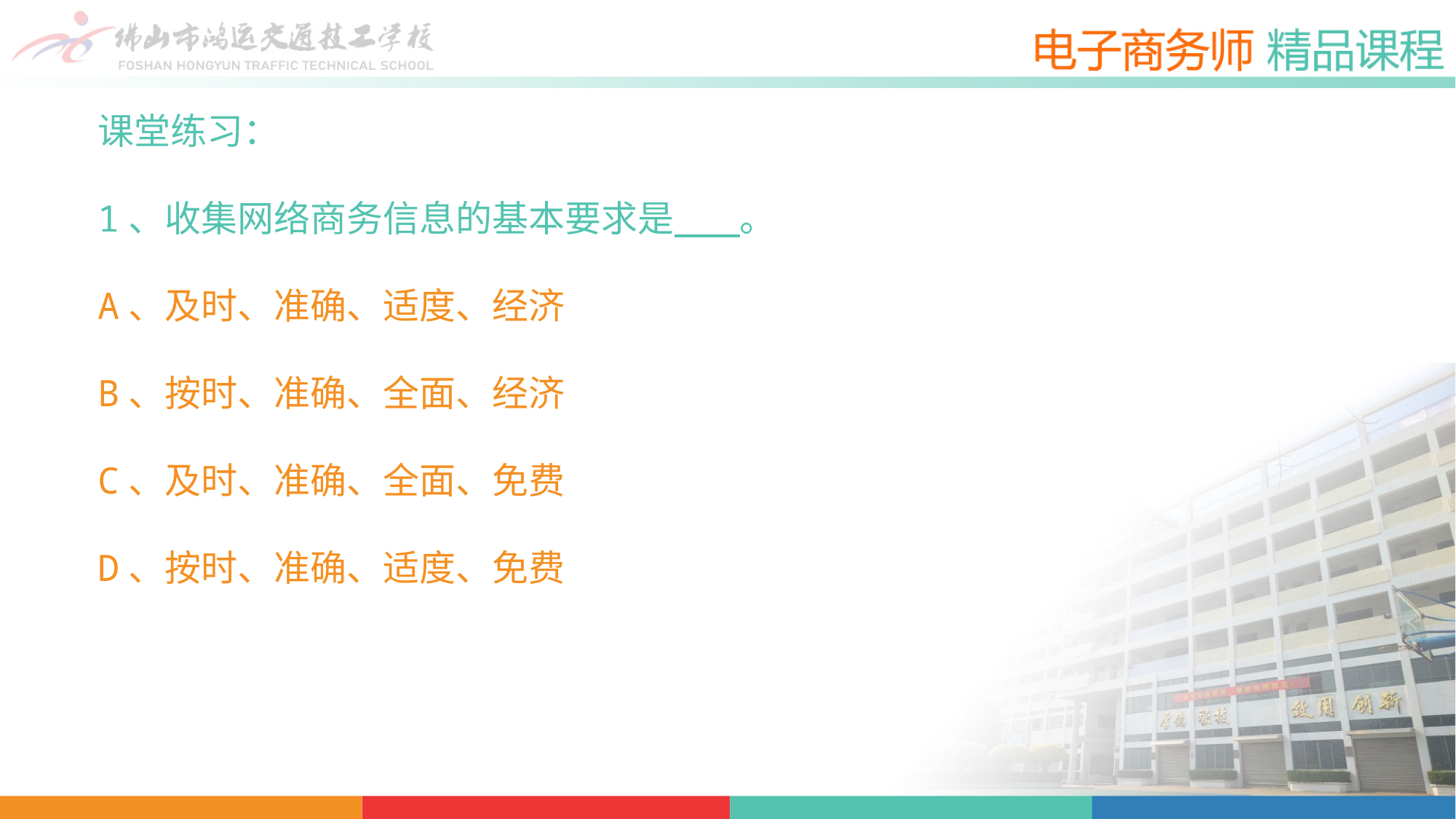

课堂练习：

1、收集网络商务信息的基本要求是        。

A、及时、准确、适度、经济

B、按时、准确、全面、经济

C、及时、准确、全面、免费

D、按时、准确、适度、免费